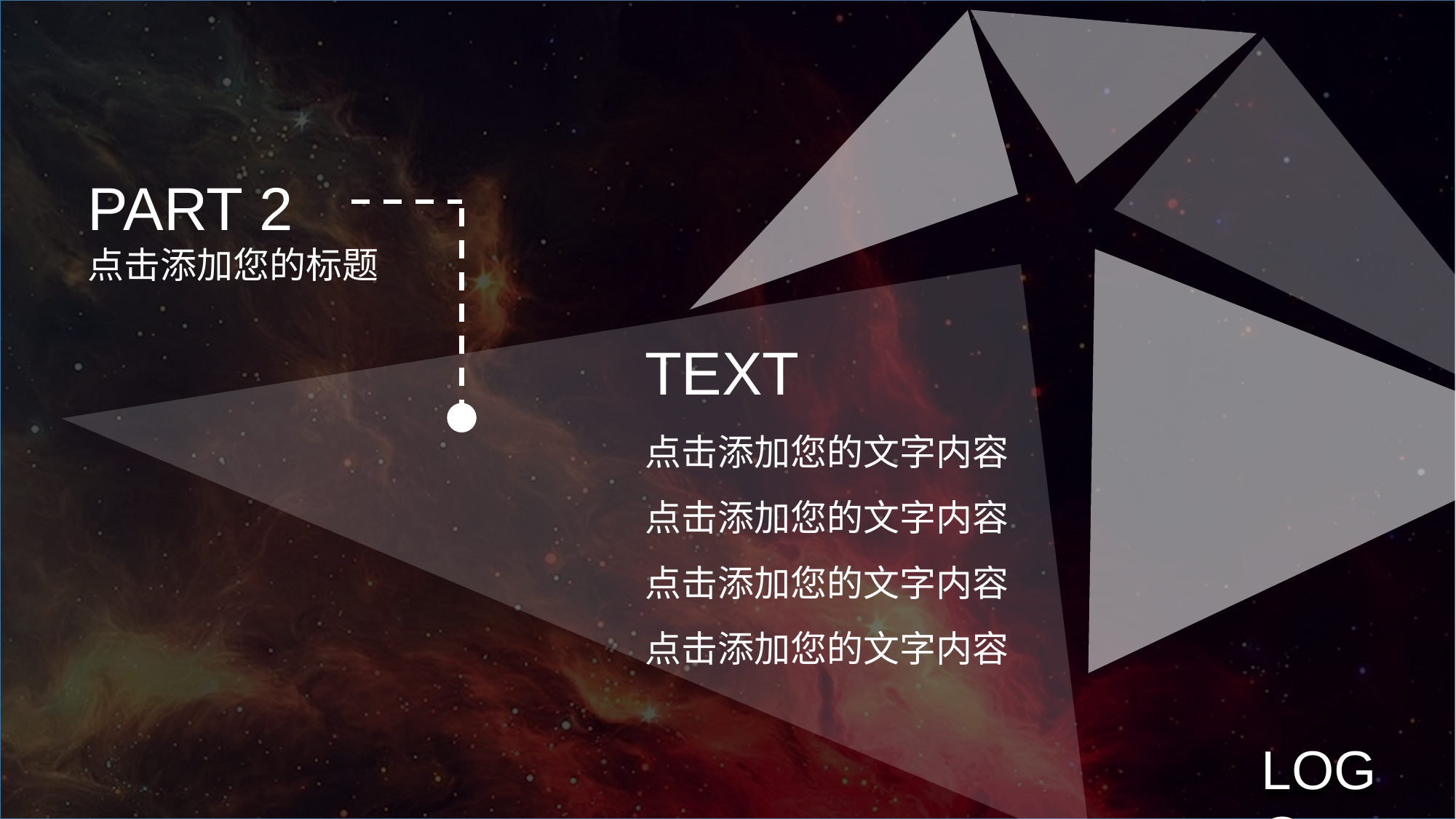

PART 2
点击添加您的标题
TEXT
点击添加您的文字内容
点击添加您的文字内容
点击添加您的文字内容
点击添加您的文字内容

LOGO